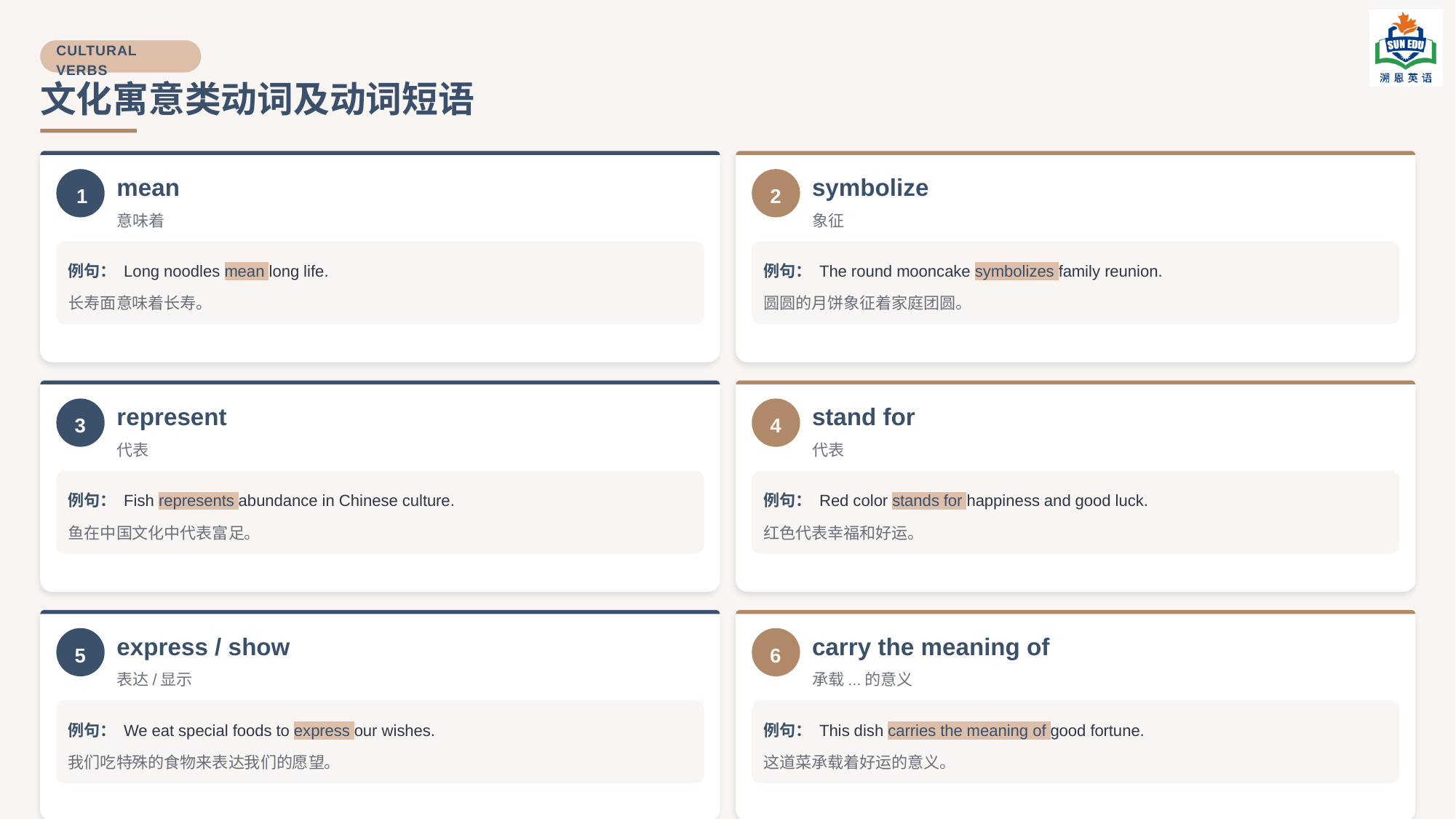

CULTURAL VERBS
文化寓意类动词及动词短语

mean

symbolize
1
2
意味着
象征

例句： Long noodles mean long life.
例句： The round mooncake symbolizes family reunion.
长寿面意味着长寿。
圆圆的月饼象征着家庭团圆。

represent

stand for
3
4
代表
代表

例句： Fish represents abundance in Chinese culture.
例句： Red color stands for happiness and good luck.
鱼在中国文化中代表富足。
红色代表幸福和好运。

express / show

carry the meaning of
5
6
表达/显示
承载...的意义

例句： We eat special foods to express our wishes.
例句： This dish carries the meaning of good fortune.
我们吃特殊的食物来表达我们的愿望。
这道菜承载着好运的意义。

写作提示： 在描述食物文化寓意时，可灵活使用这些动词，使表达更加丰富多样。